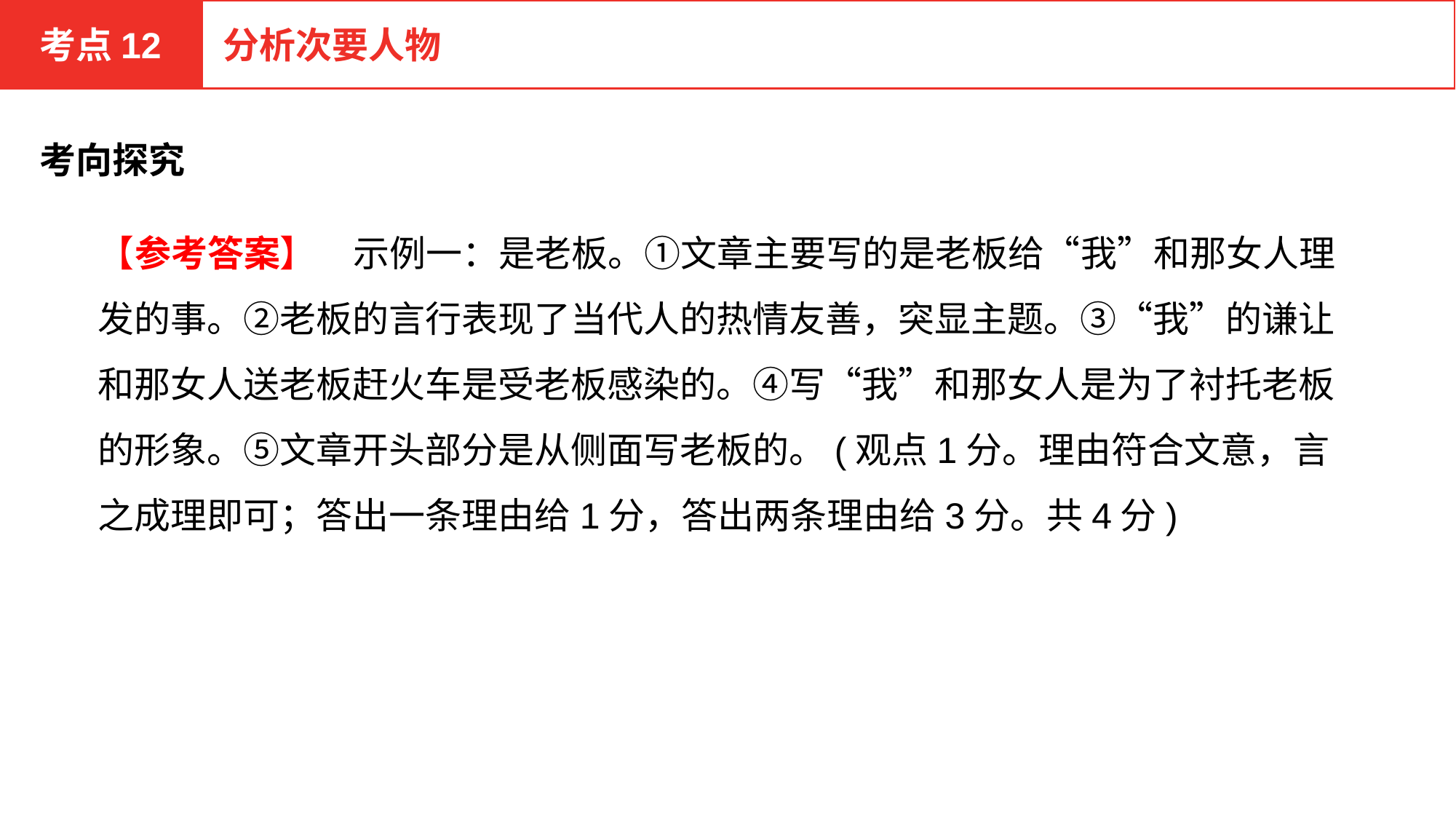

考点12
分析次要人物
考向探究

【参考答案】　示例一：是老板。①文章主要写的是老板给“我”和那女人理发的事。②老板的言行表现了当代人的热情友善，突显主题。③“我”的谦让和那女人送老板赶火车是受老板感染的。④写“我”和那女人是为了衬托老板的形象。⑤文章开头部分是从侧面写老板的。(观点1分。理由符合文意，言之成理即可；答出一条理由给1分，答出两条理由给3分。共4分)